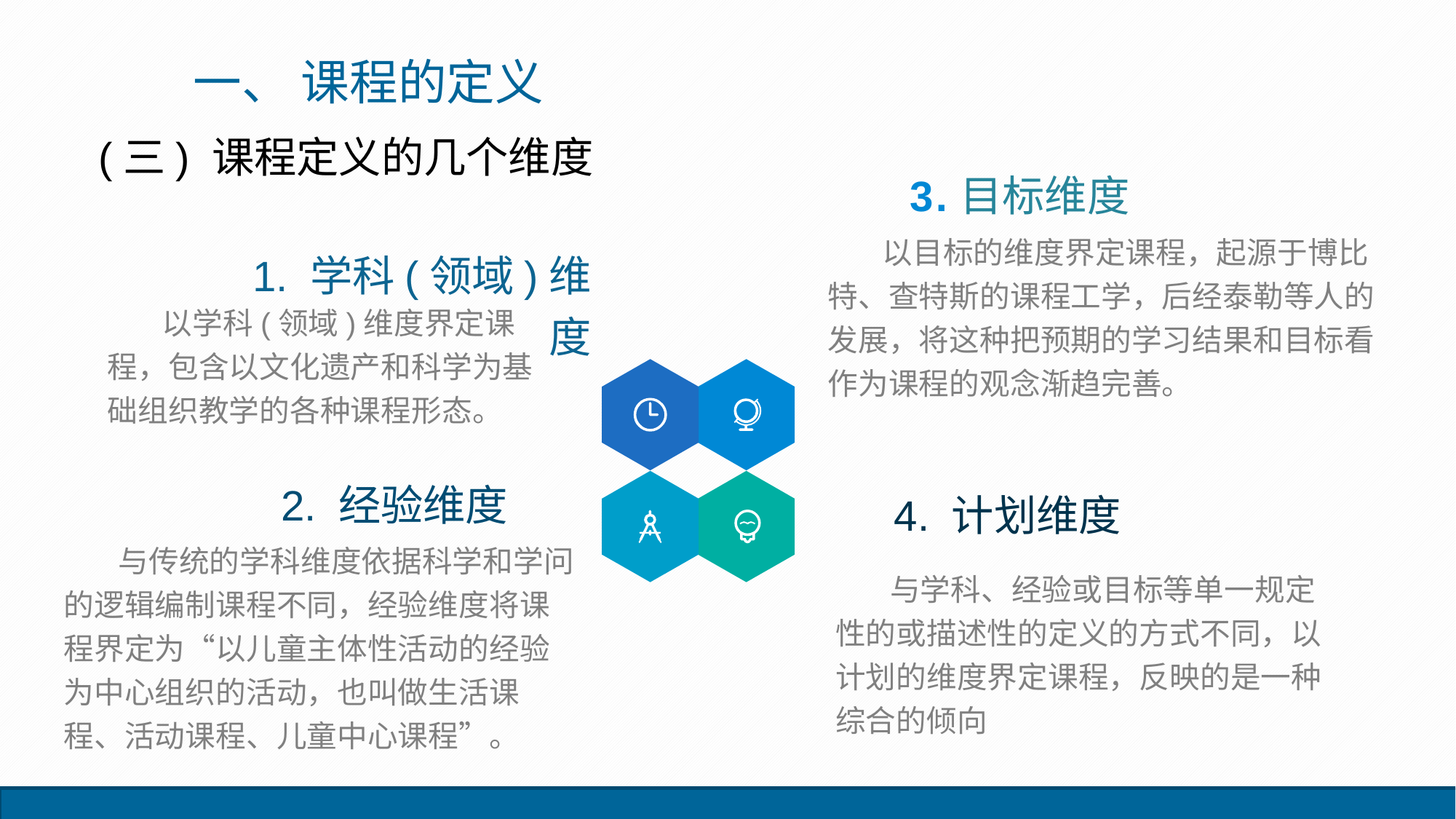

一、 课程的定义
(三) 课程定义的几个维度

3.目标维度

1. 学科(领域)维度

以目标的维度界定课程，起源于博比特、查特斯的课程工学，后经泰勒等人的发展，将这种把预期的学习结果和目标看作为课程的观念渐趋完善。

以学科(领域)维度界定课程，包含以文化遗产和科学为基础组织教学的各种课程形态。

2. 经验维度
4. 计划维度

与学科、经验或目标等单一规定性的或描述性的定义的方式不同，以计划的维度界定课程，反映的是一种综合的倾向
与传统的学科维度依据科学和学问的逻辑编制课程不同，经验维度将课程界定为“以儿童主体性活动的经验为中心组织的活动，也叫做生活课程、活动课程、儿童中心课程”。